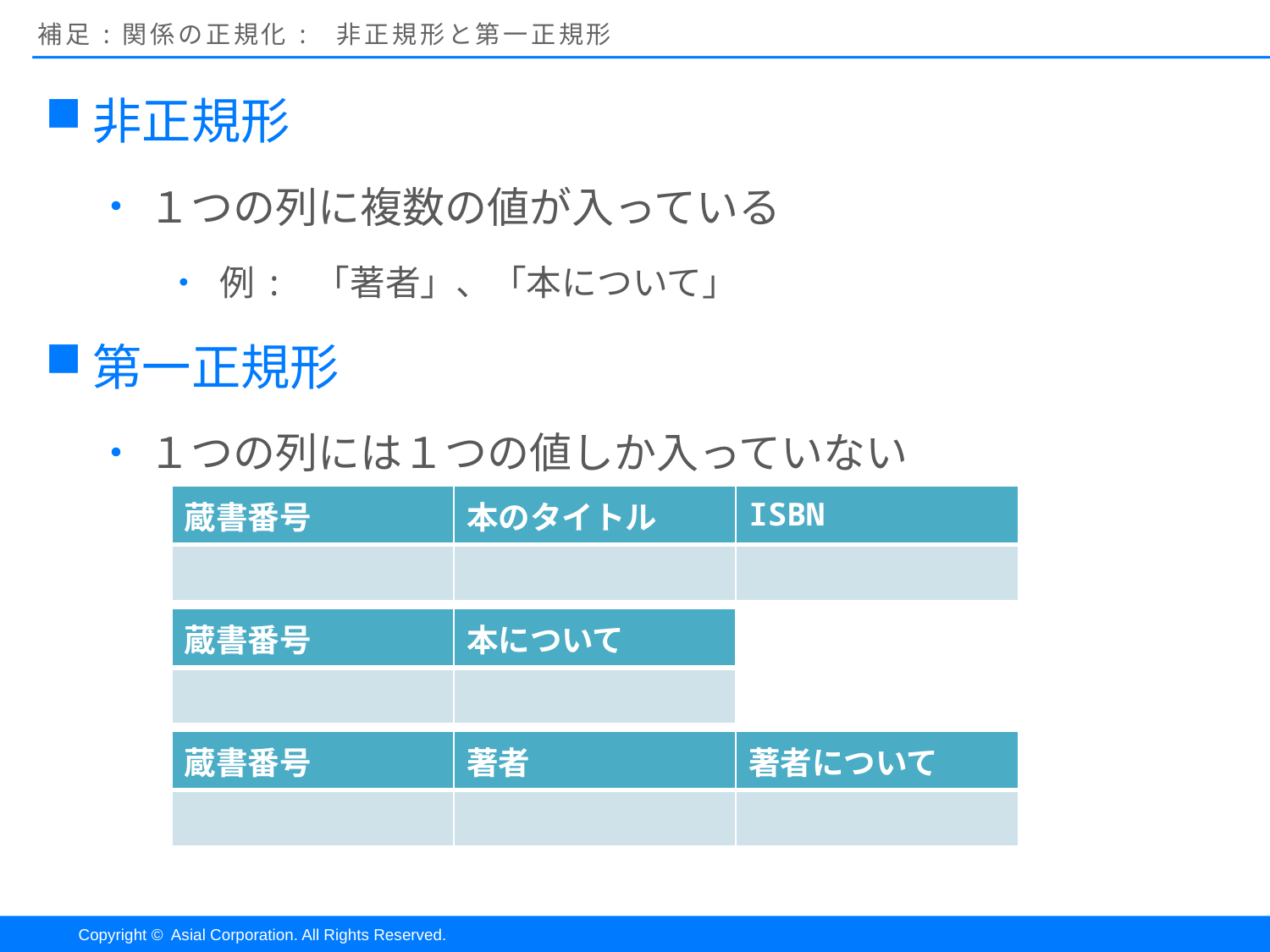

# 補足:関係の正規化: 非正規形と第一正規形

非正規形
１つの列に複数の値が入っている
例: 「著者」、「本について」
第一正規形
１つの列には１つの値しか入っていない

| 蔵書番号 | 本のタイトル | ISBN |
| --- | --- | --- |
|  |  |  |
| 蔵書番号 | 本について |
| --- | --- |
|  |  |
| 蔵書番号 | 著者 | 著者について |
| --- | --- | --- |
|  |  |  |